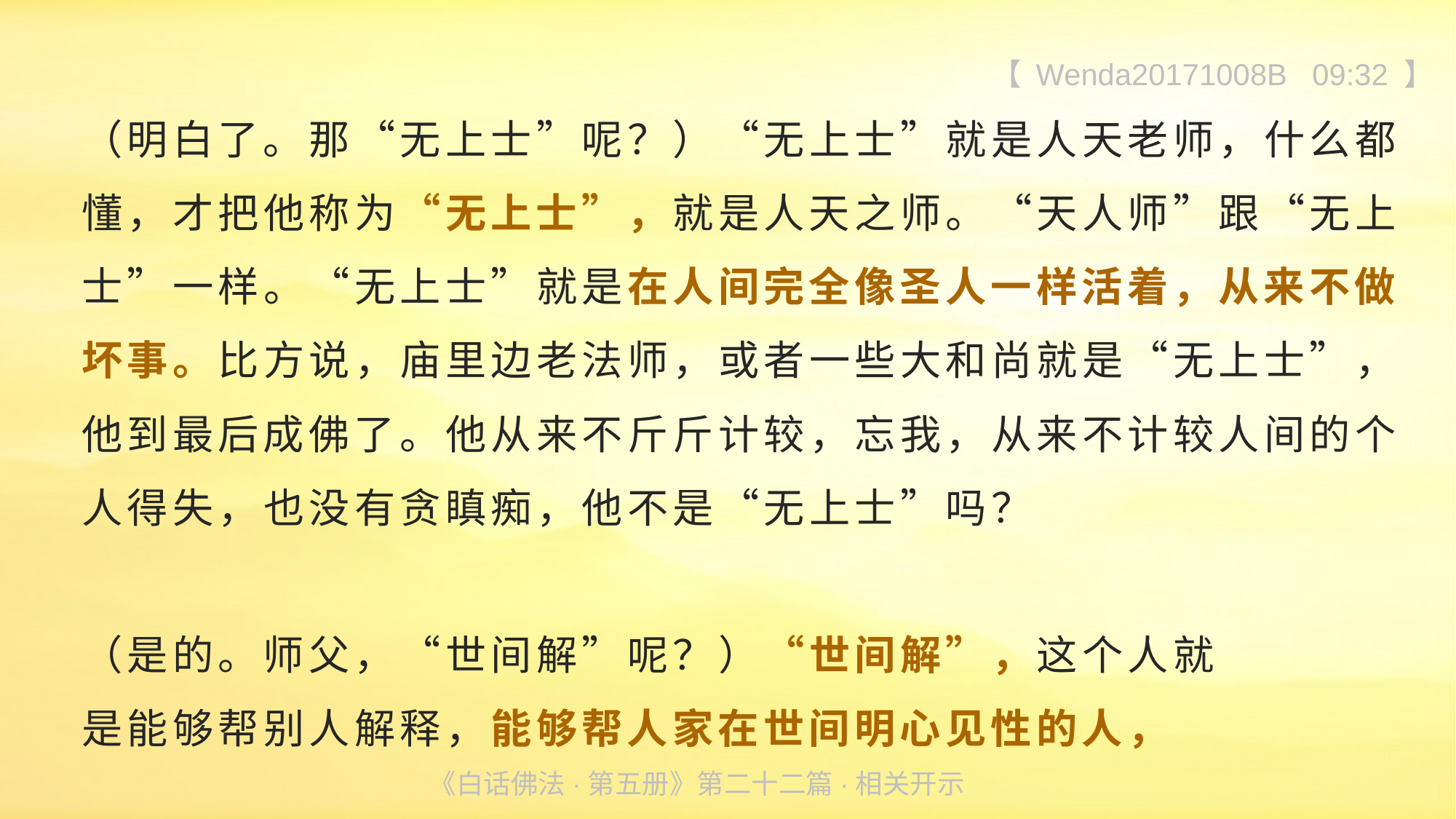

【 Wenda20171008B   09:32 】
（明白了。那“无上士”呢？）“无上士”就是人天老师，什么都懂，才把他称为“无上士”，就是人天之师。“天人师”跟“无上士”一样。“无上士”就是在人间完全像圣人一样活着，从来不做坏事。比方说，庙里边老法师，或者一些大和尚就是“无上士”，他到最后成佛了。他从来不斤斤计较，忘我，从来不计较人间的个人得失，也没有贪瞋痴，他不是“无上士”吗？

（是的。师父，“世间解”呢？）“世间解”，这个人就
是能够帮别人解释，能够帮人家在世间明心见性的人，
《白话佛法·第五册》第二十二篇·相关开示